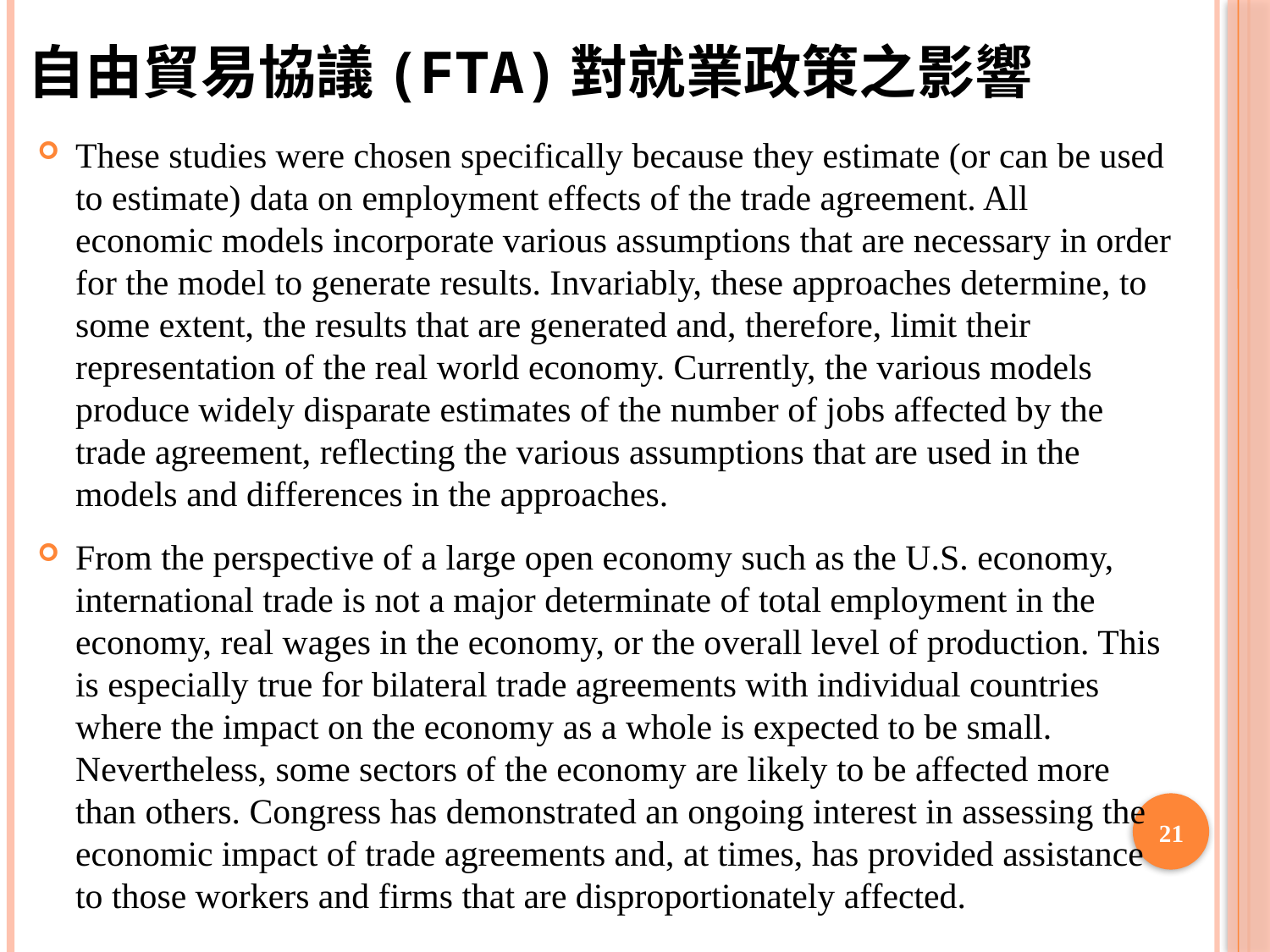

# 自由貿易協議(FTA)對就業政策之影響
These studies were chosen specifically because they estimate (or can be used to estimate) data on employment effects of the trade agreement. All economic models incorporate various assumptions that are necessary in order for the model to generate results. Invariably, these approaches determine, to some extent, the results that are generated and, therefore, limit their representation of the real world economy. Currently, the various models produce widely disparate estimates of the number of jobs affected by the trade agreement, reflecting the various assumptions that are used in the models and differences in the approaches.
From the perspective of a large open economy such as the U.S. economy, international trade is not a major determinate of total employment in the economy, real wages in the economy, or the overall level of production. This is especially true for bilateral trade agreements with individual countries where the impact on the economy as a whole is expected to be small. Nevertheless, some sectors of the economy are likely to be affected more than others. Congress has demonstrated an ongoing interest in assessing the economic impact of trade agreements and, at times, has provided assistance to those workers and firms that are disproportionately affected.
21